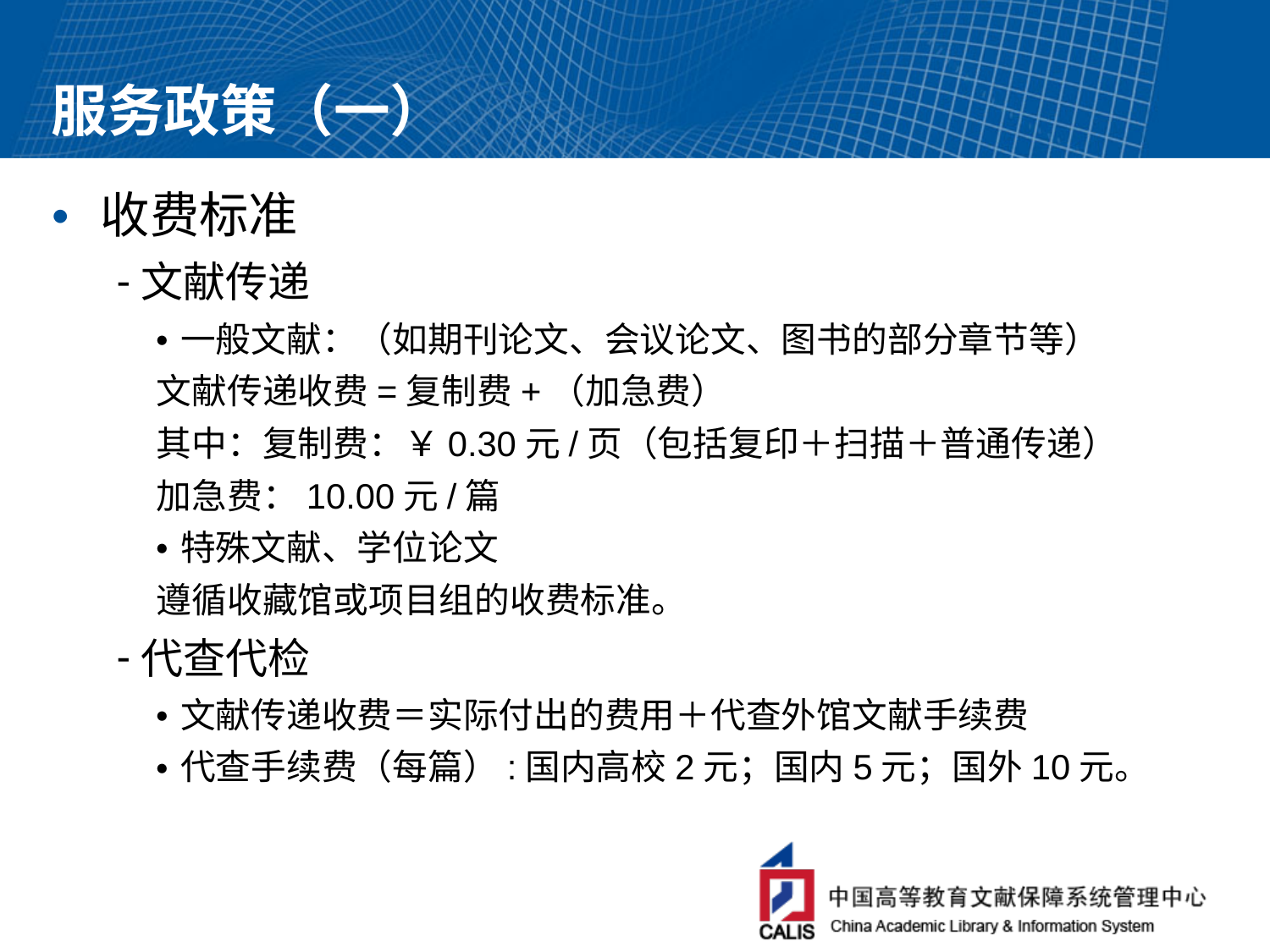

# 服务政策（一）
收费标准
文献传递
一般文献：（如期刊论文、会议论文、图书的部分章节等）
文献传递收费=复制费+（加急费）
其中：复制费：￥0.30元/页（包括复印＋扫描＋普通传递）
加急费：10.00元/篇
特殊文献、学位论文
遵循收藏馆或项目组的收费标准。
代查代检
文献传递收费＝实际付出的费用＋代查外馆文献手续费
代查手续费（每篇）:国内高校2元；国内5元；国外10元。